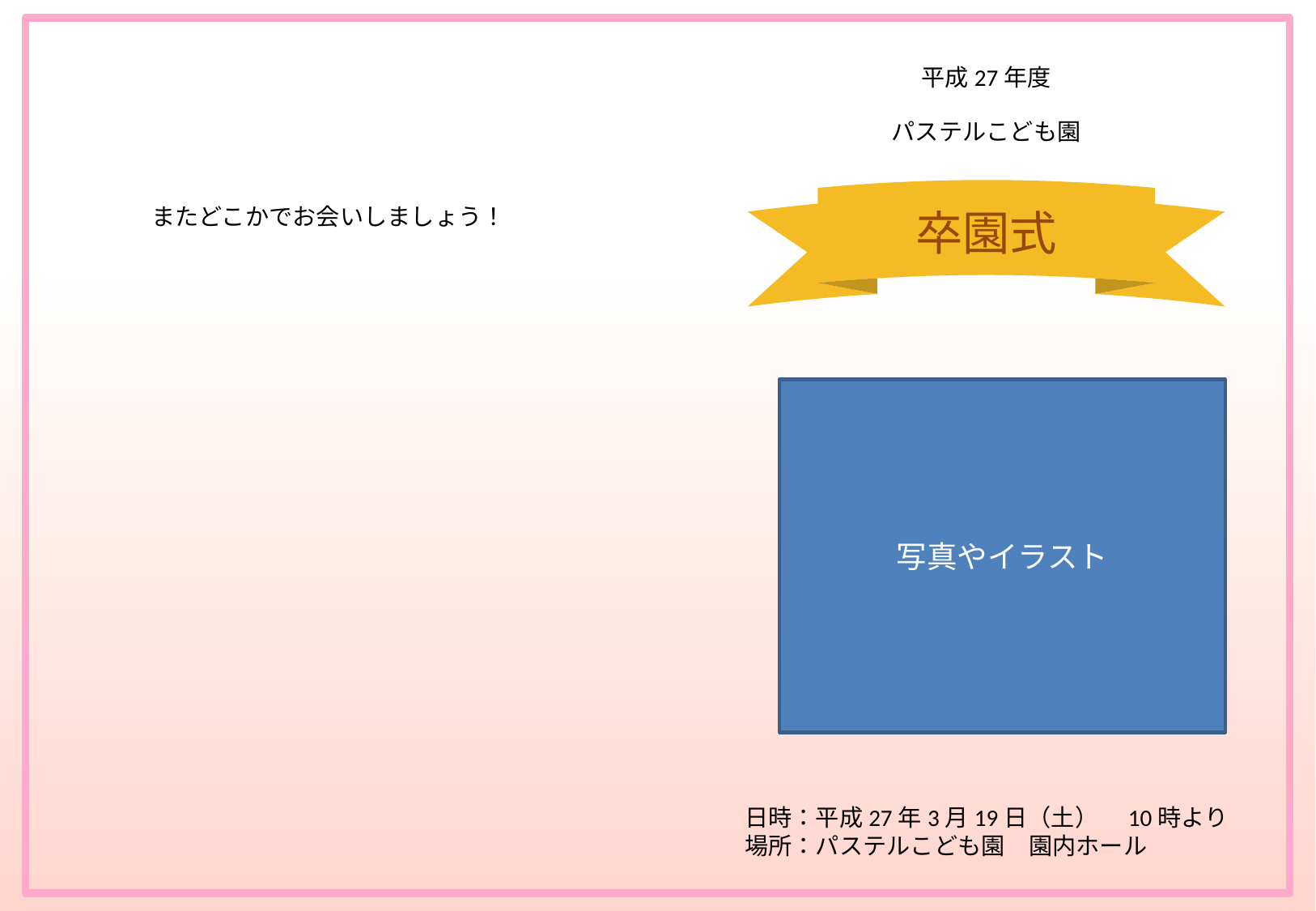

平成27年度
パステルこども園
卒園式
またどこかでお会いしましょう！
写真やイラスト
日時：平成27年3月19日（土）　10時より
場所：パステルこども園　園内ホール